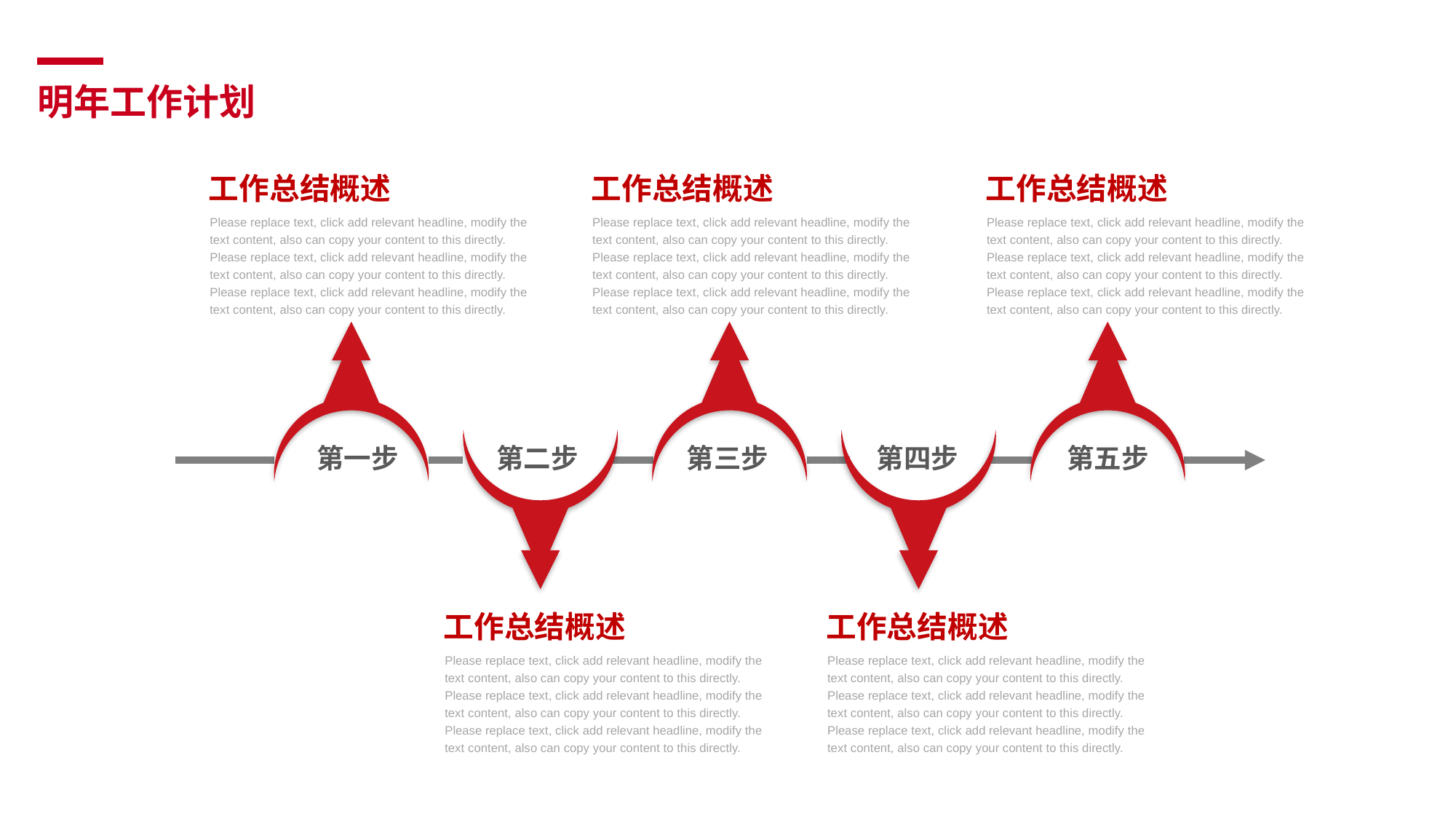

明年工作计划
工作总结概述
工作总结概述
工作总结概述
Please replace text, click add relevant headline, modify the text content, also can copy your content to this directly. Please replace text, click add relevant headline, modify the text content, also can copy your content to this directly. Please replace text, click add relevant headline, modify the text content, also can copy your content to this directly.

Please replace text, click add relevant headline, modify the text content, also can copy your content to this directly. Please replace text, click add relevant headline, modify the text content, also can copy your content to this directly. Please replace text, click add relevant headline, modify the text content, also can copy your content to this directly.

Please replace text, click add relevant headline, modify the text content, also can copy your content to this directly. Please replace text, click add relevant headline, modify the text content, also can copy your content to this directly. Please replace text, click add relevant headline, modify the text content, also can copy your content to this directly.

第一步
第二步
第三步
第四步
第五步
工作总结概述
工作总结概述
Please replace text, click add relevant headline, modify the text content, also can copy your content to this directly. Please replace text, click add relevant headline, modify the text content, also can copy your content to this directly. Please replace text, click add relevant headline, modify the text content, also can copy your content to this directly.

Please replace text, click add relevant headline, modify the text content, also can copy your content to this directly. Please replace text, click add relevant headline, modify the text content, also can copy your content to this directly. Please replace text, click add relevant headline, modify the text content, also can copy your content to this directly.